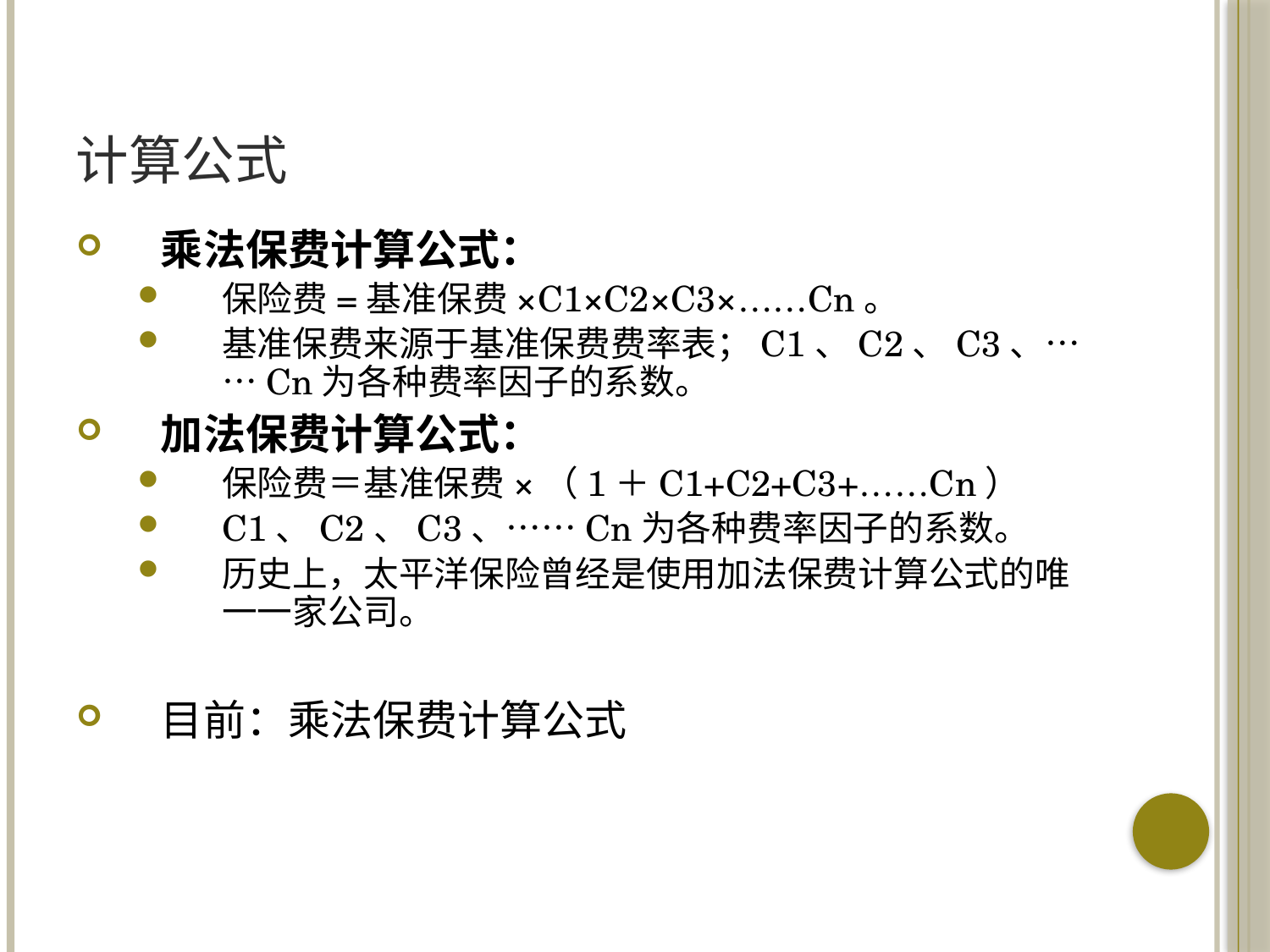

# 计算公式
乘法保费计算公式：
保险费=基准保费×C1×C2×C3×……Cn。
基准保费来源于基准保费费率表；C1、C2、C3、……Cn为各种费率因子的系数。
加法保费计算公式：
保险费＝基准保费×（1＋C1+C2+C3+……Cn）
C1、C2、C3、……Cn为各种费率因子的系数。
历史上，太平洋保险曾经是使用加法保费计算公式的唯一一家公司。

目前：乘法保费计算公式